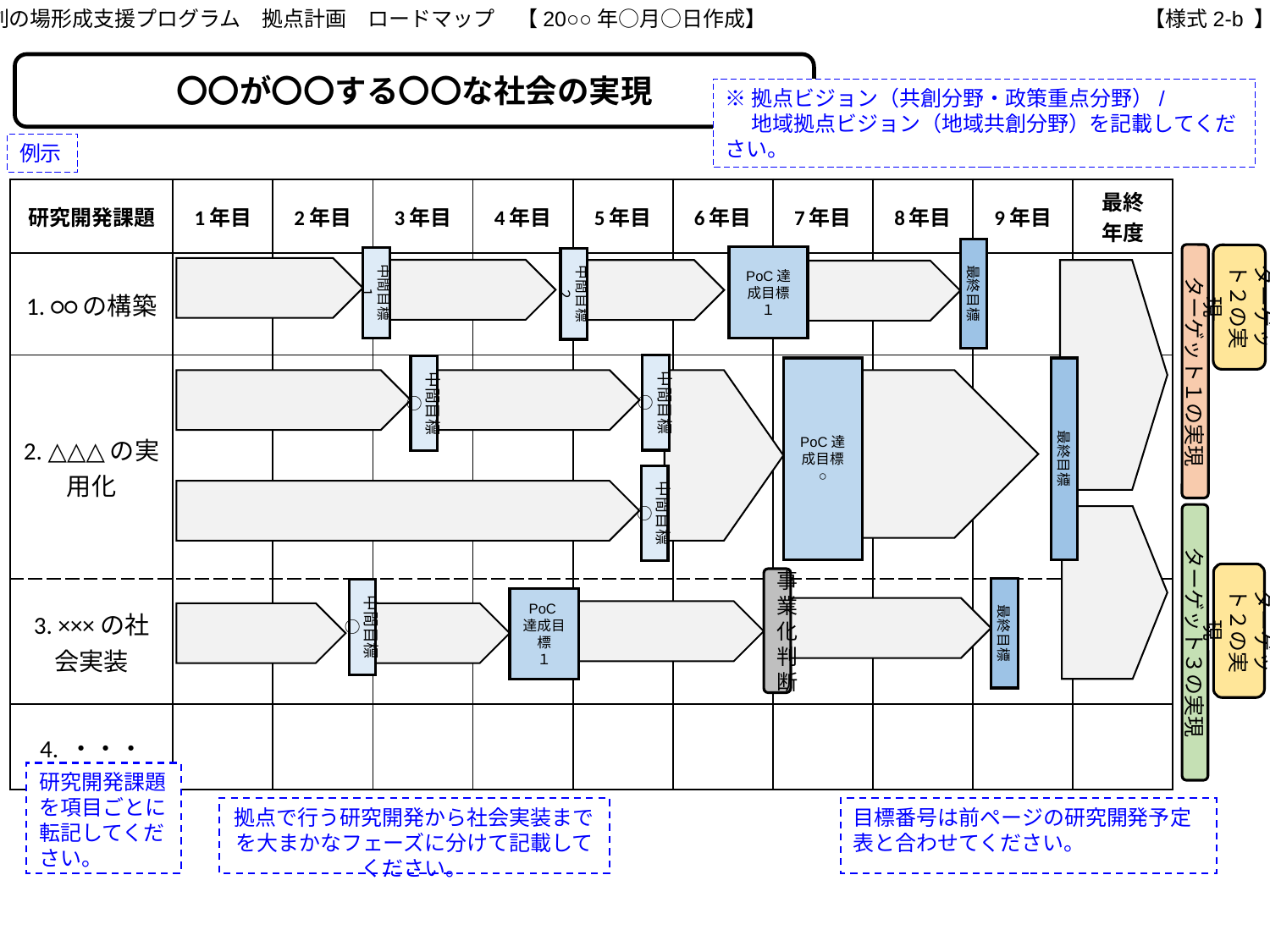

【様式2-b 】
共創の場形成支援プログラム　拠点計画　ロードマップ　【20○○年○月○日作成】
〇〇が〇〇する〇〇な社会の実現
※拠点ビジョン（共創分野・政策重点分野）/
　 地域拠点ビジョン（地域共創分野）を記載してください。
例示
| 研究開発課題 | 1年目 | 2年目 | 3年目 | 4年目 | 5年目 | 6年目 | 7年目 | 8年目 | 9年目 | 最終 年度 |
| --- | --- | --- | --- | --- | --- | --- | --- | --- | --- | --- |
| 1. ○○の構築 |  |  |  |  |  |  |  |  |  |  |
| 2. △△△の実用化 |  |  |  |  |  |  |  |  |  |  |
| 3. ×××の社会実装 |  |  |  |  |  |  |  |  |  |  |
| 4. ・・・ |  |  |  |  |  |  |  |  |  |  |
最終目標
ターゲット１の実現
ターゲット２の実現
PoC達成目標
１
中間目標１
中間目標２

中間目標○
中間目標○
PoC達成目標
○
最終目標

中間目標○

ターゲット３の実現

ターゲット２の実現
事業化判断
最終目標
中間目標○
PoC達成目標
１

研究開発課題を項目ごとに転記してください。
目標番号は前ページの研究開発予定表と合わせてください。
拠点で行う研究開発から社会実装までを大まかなフェーズに分けて記載してください。